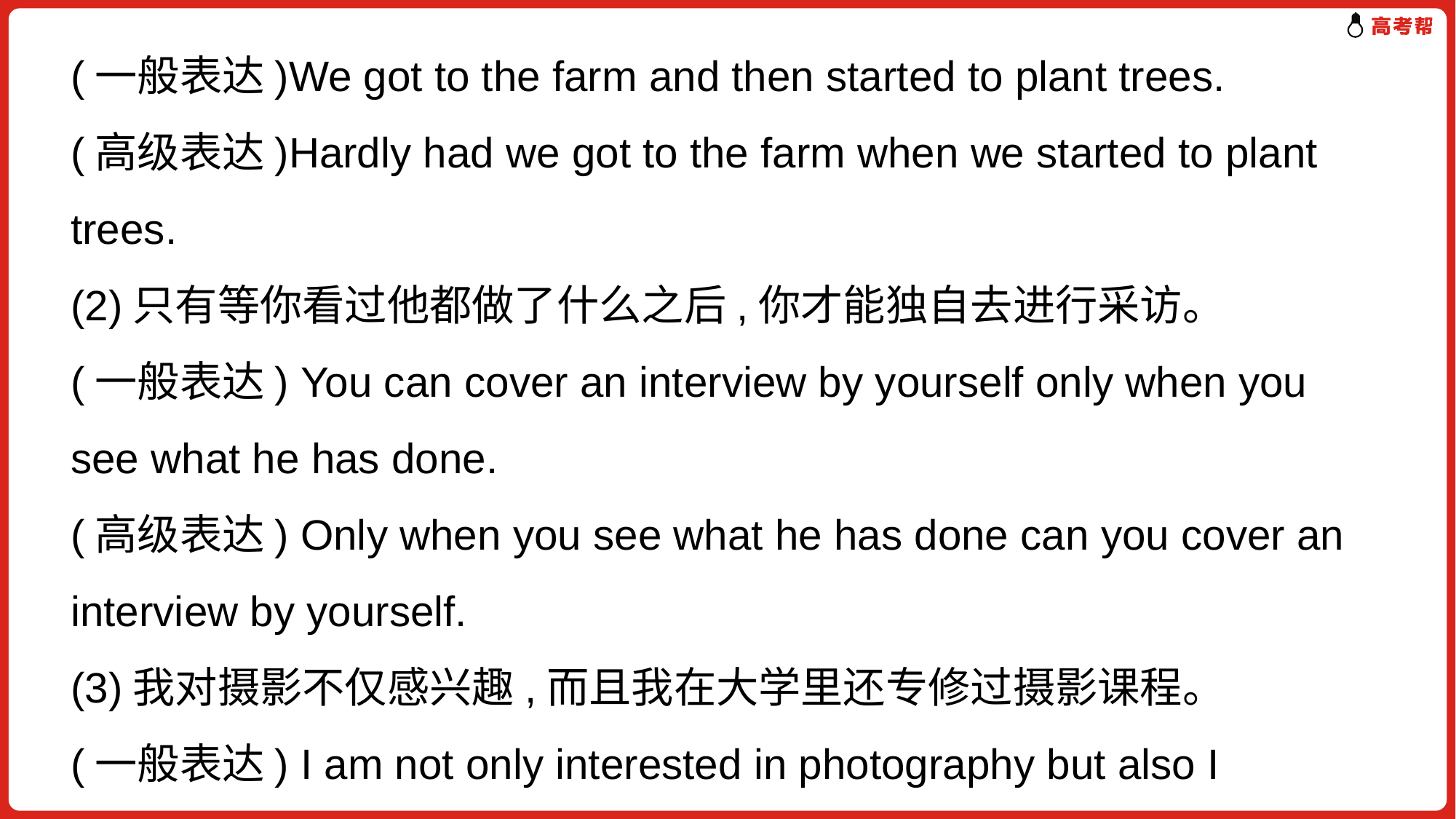

(一般表达)We got to the farm and then started to plant trees.
(高级表达)Hardly had we got to the farm when we started to plant trees.
(2)只有等你看过他都做了什么之后,你才能独自去进行采访。
(一般表达) You can cover an interview by yourself only when you see what he has done.
(高级表达) Only when you see what he has done can you cover an interview by yourself.
(3)我对摄影不仅感兴趣,而且我在大学里还专修过摄影课程。
(一般表达) I am not only interested in photography but also I